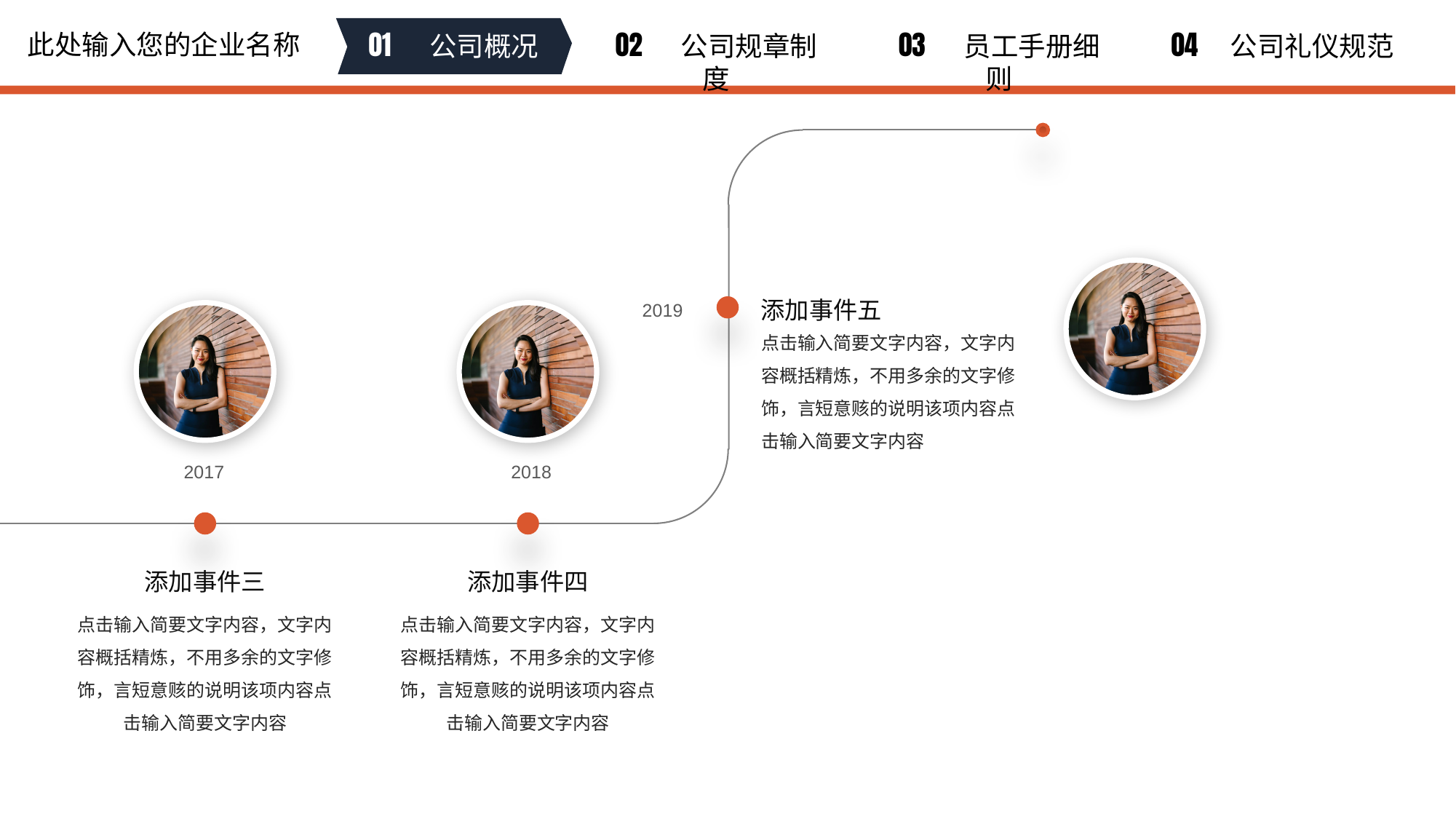

此处输入您的企业名称
01     公司概况
02     公司规章制度
03     员工手册细则
04    公司礼仪规范

添加事件五
点击输入简要文字内容，文字内容概括精炼，不用多余的文字修饰，言短意赅的说明该项内容点击输入简要文字内容
2019

2017
2018

添加事件三
点击输入简要文字内容，文字内容概括精炼，不用多余的文字修饰，言短意赅的说明该项内容点击输入简要文字内容
添加事件四
点击输入简要文字内容，文字内容概括精炼，不用多余的文字修饰，言短意赅的说明该项内容点击输入简要文字内容